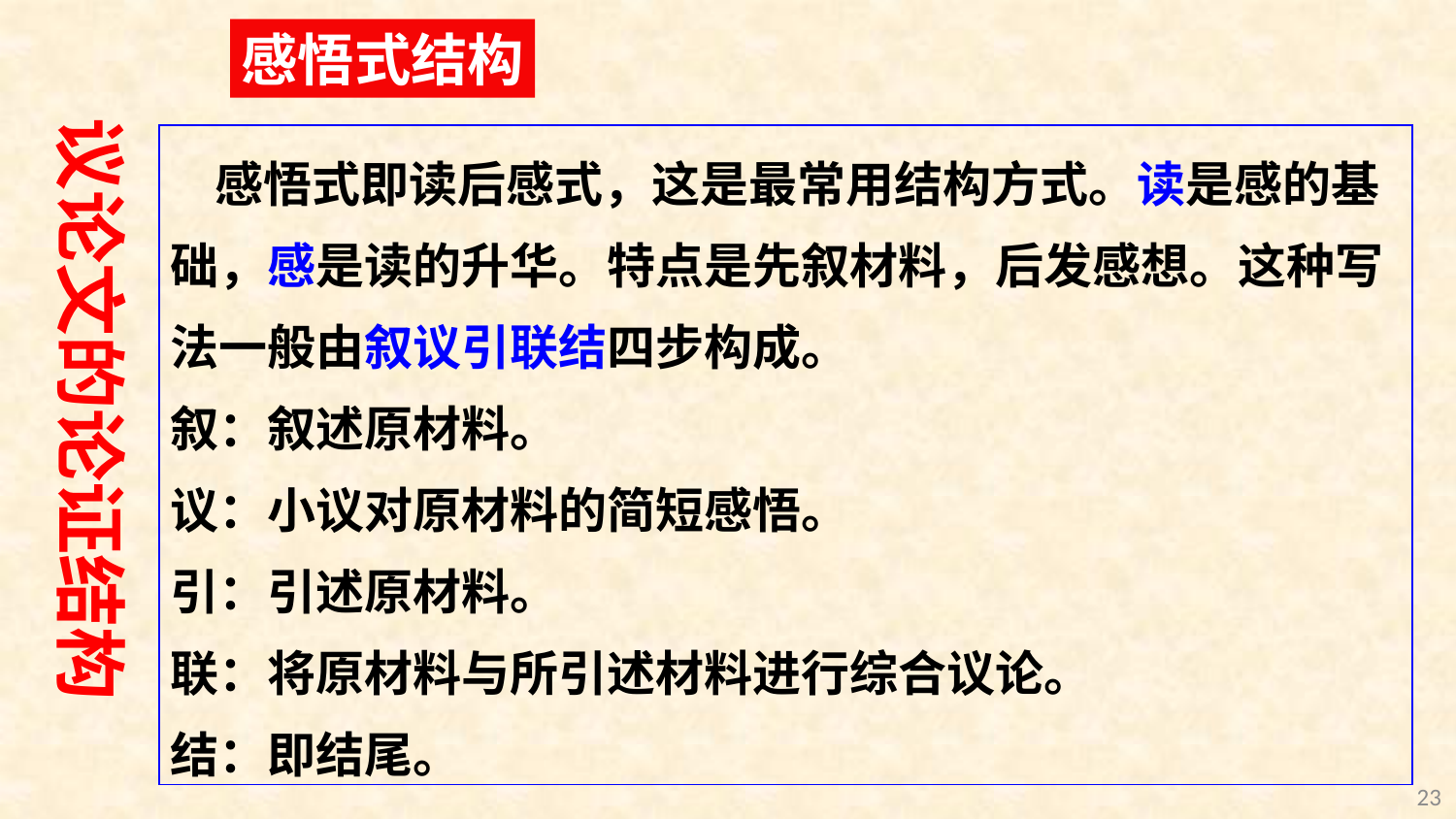

感悟式结构
议论文的论证结构
   感悟式即读后感式，这是最常用结构方式。读是感的基础，感是读的升华。特点是先叙材料，后发感想。这种写法一般由叙议引联结四步构成。
叙：叙述原材料。
议：小议对原材料的简短感悟。
引：引述原材料。
联：将原材料与所引述材料进行综合议论。
结：即结尾。

23